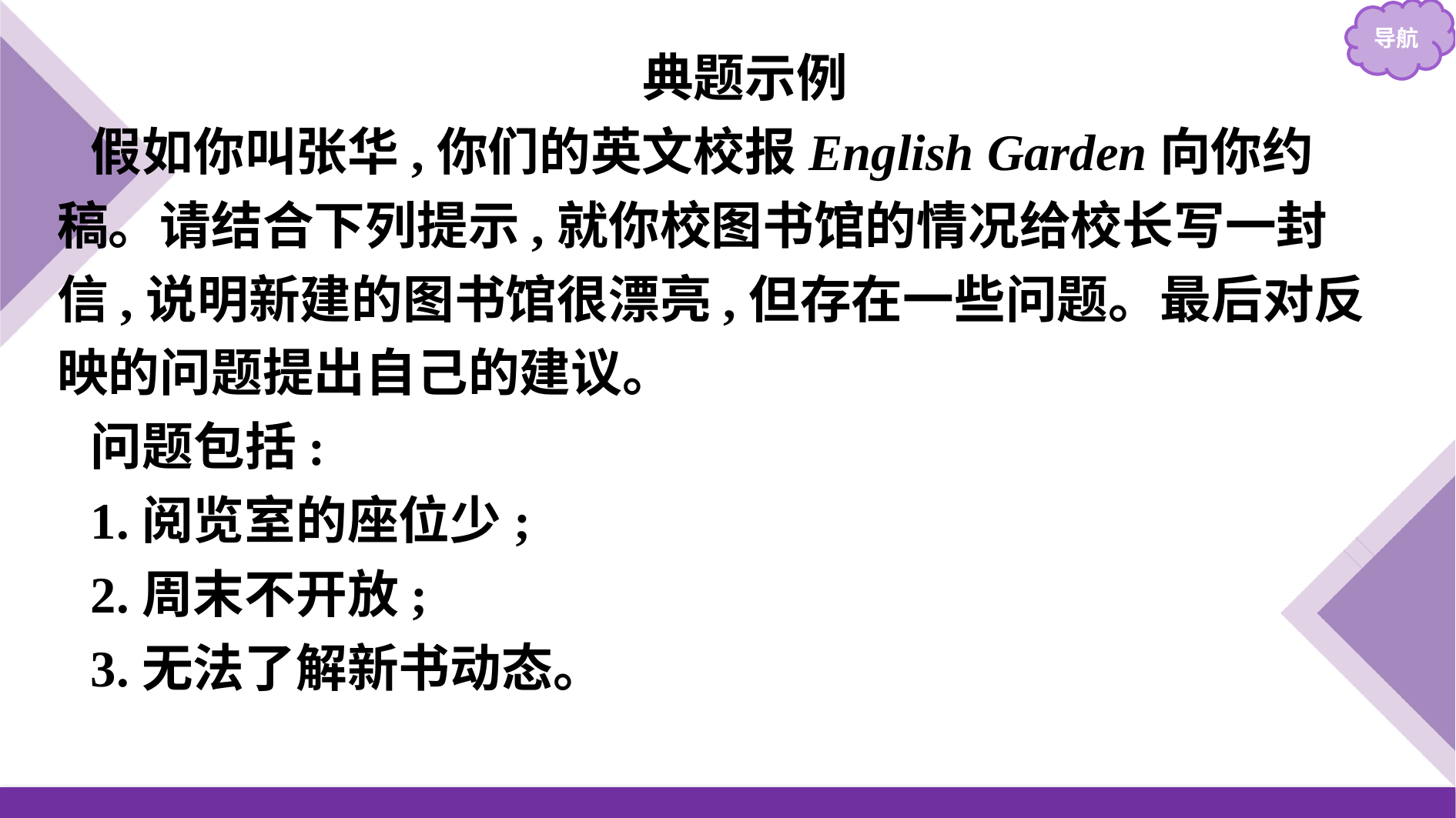

典题示例
假如你叫张华,你们的英文校报English Garden向你约稿。请结合下列提示,就你校图书馆的情况给校长写一封信,说明新建的图书馆很漂亮,但存在一些问题。最后对反映的问题提出自己的建议。
问题包括:
1.阅览室的座位少;
2.周末不开放;
3.无法了解新书动态。